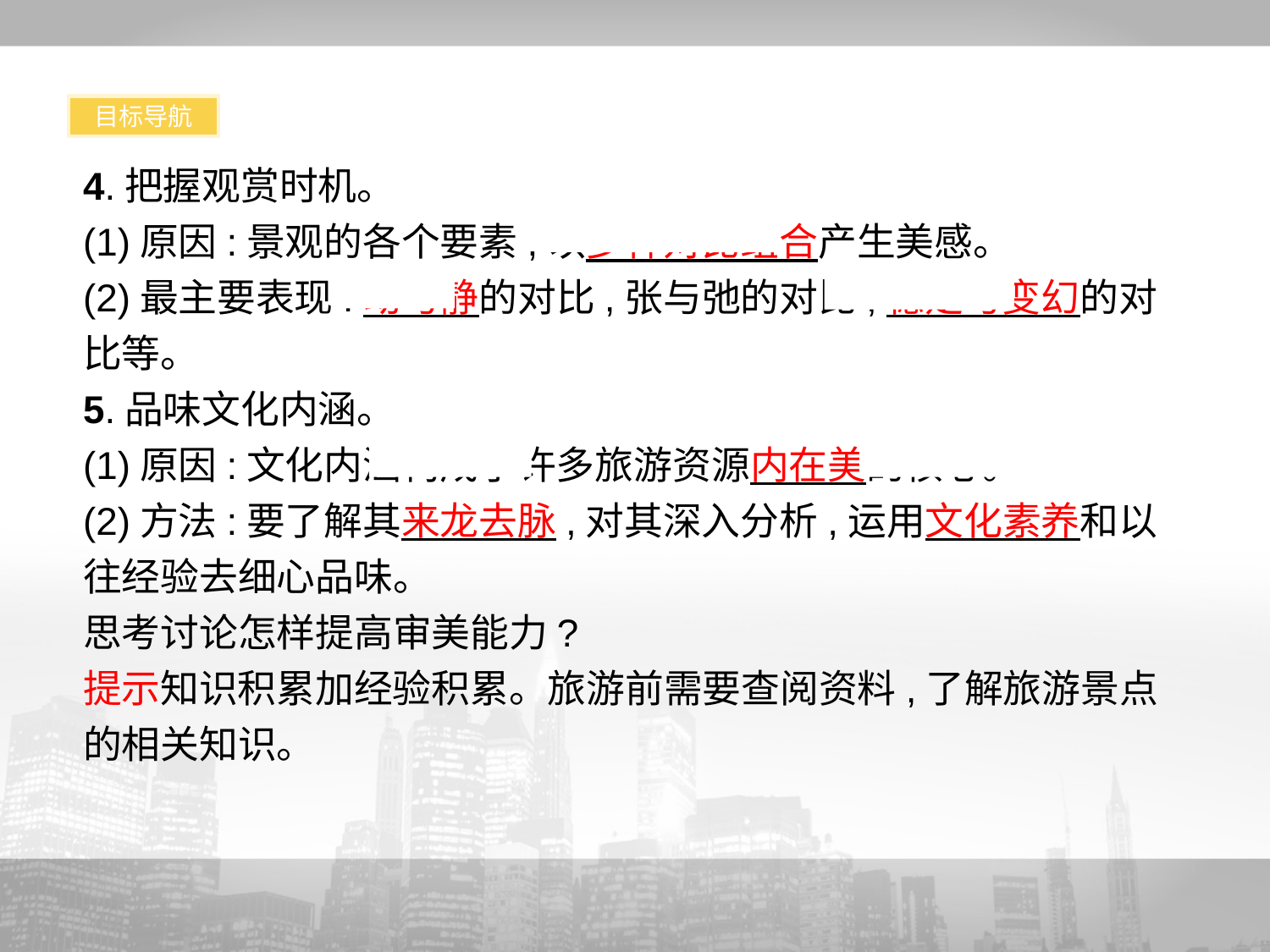

目标导航
4.把握观赏时机。
(1)原因:景观的各个要素,以多种对比组合产生美感。
(2)最主要表现:动与静的对比,张与弛的对比,稳定与变幻的对比等。
5.品味文化内涵。
(1)原因:文化内涵构成了许多旅游资源内在美的核心。
(2)方法:要了解其来龙去脉,对其深入分析,运用文化素养和以往经验去细心品味。
思考讨论怎样提高审美能力?
提示知识积累加经验积累。旅游前需要查阅资料,了解旅游景点的相关知识。